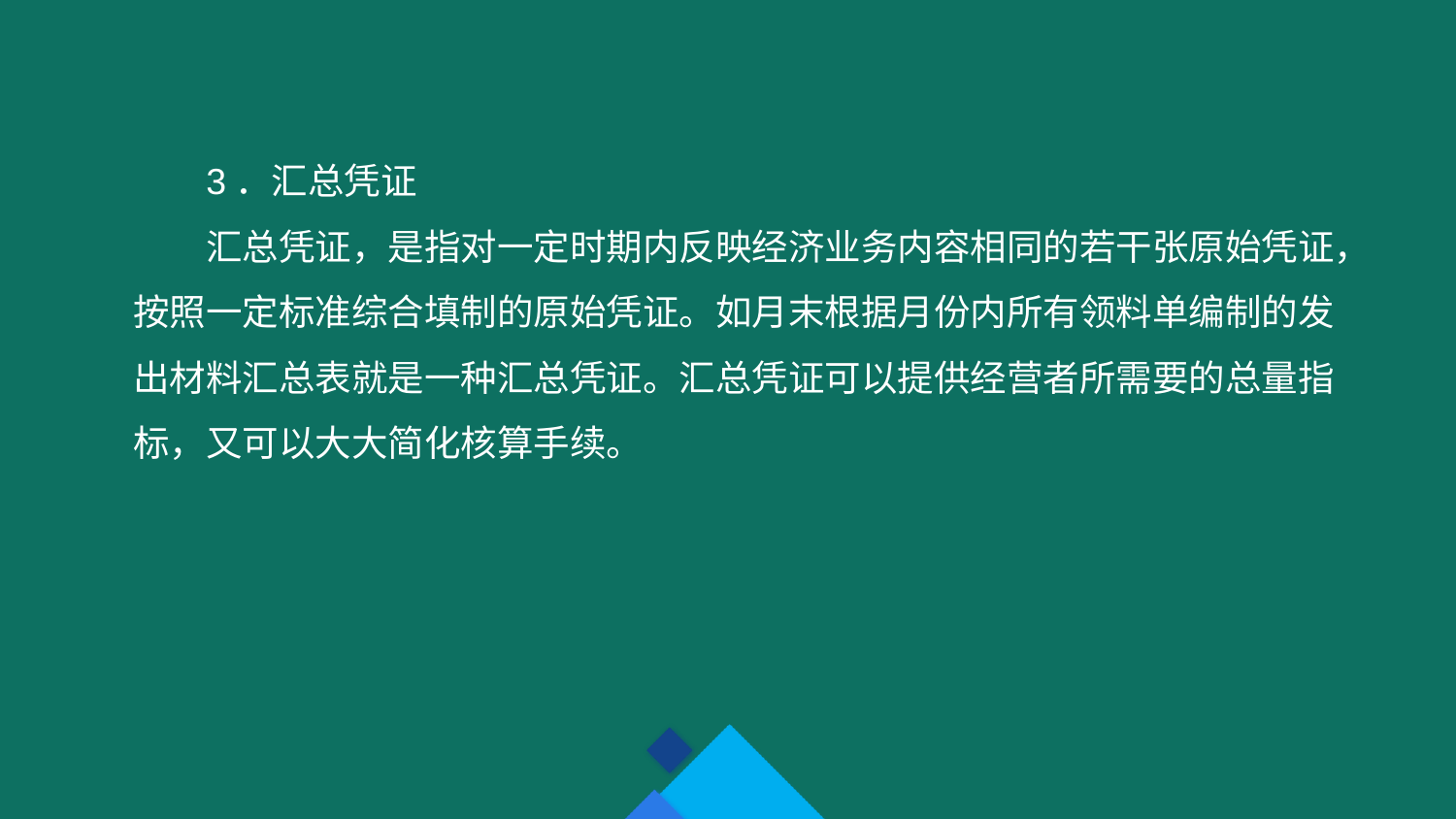

3．汇总凭证
汇总凭证，是指对一定时期内反映经济业务内容相同的若干张原始凭证，按照一定标准综合填制的原始凭证。如月末根据月份内所有领料单编制的发出材料汇总表就是一种汇总凭证。汇总凭证可以提供经营者所需要的总量指标，又可以大大简化核算手续。